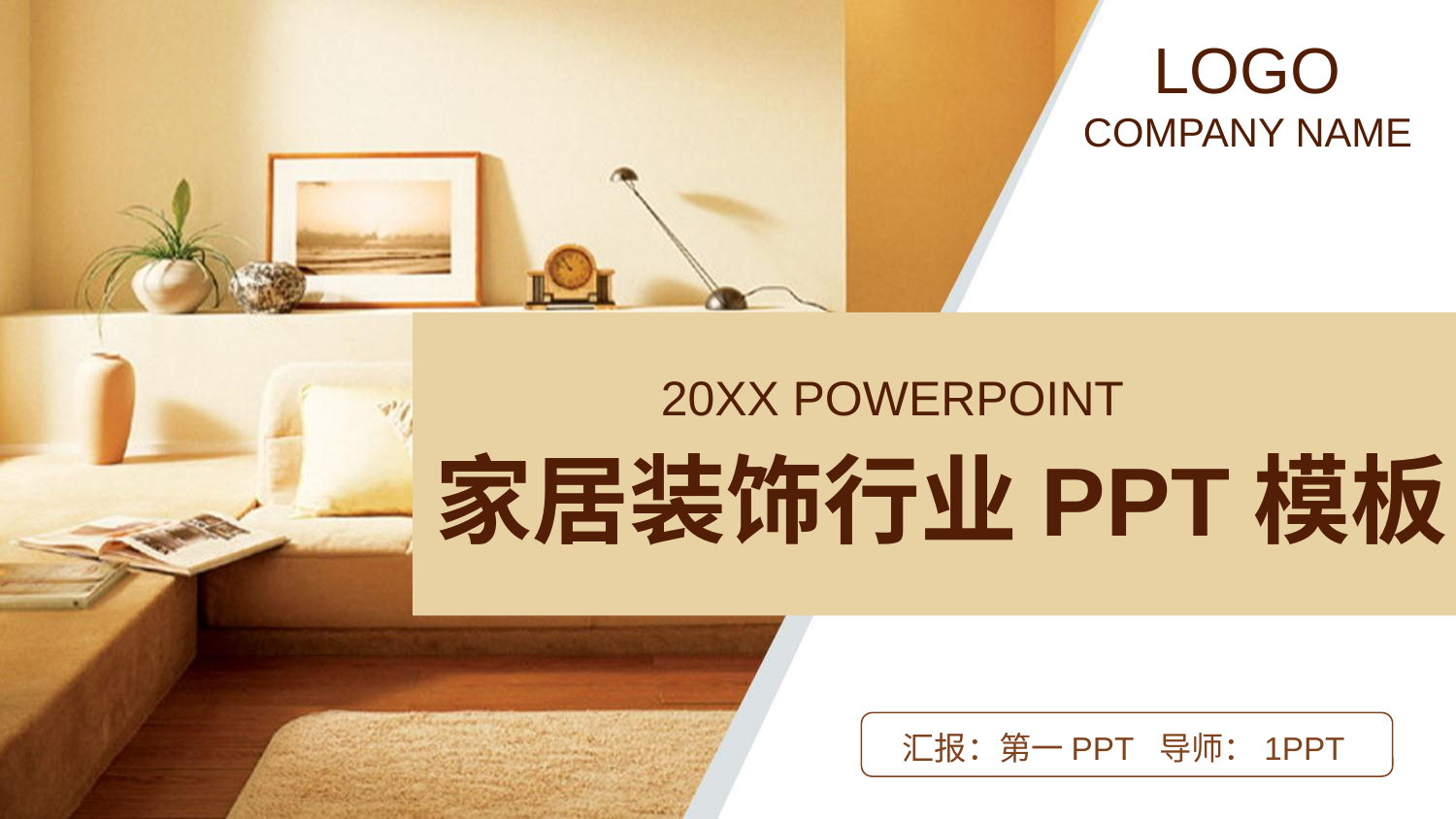

LOGO
COMPANY NAME

20XX POWERPOINT
家居装饰行业PPT模板

汇报：第一PPT  导师：1PPT